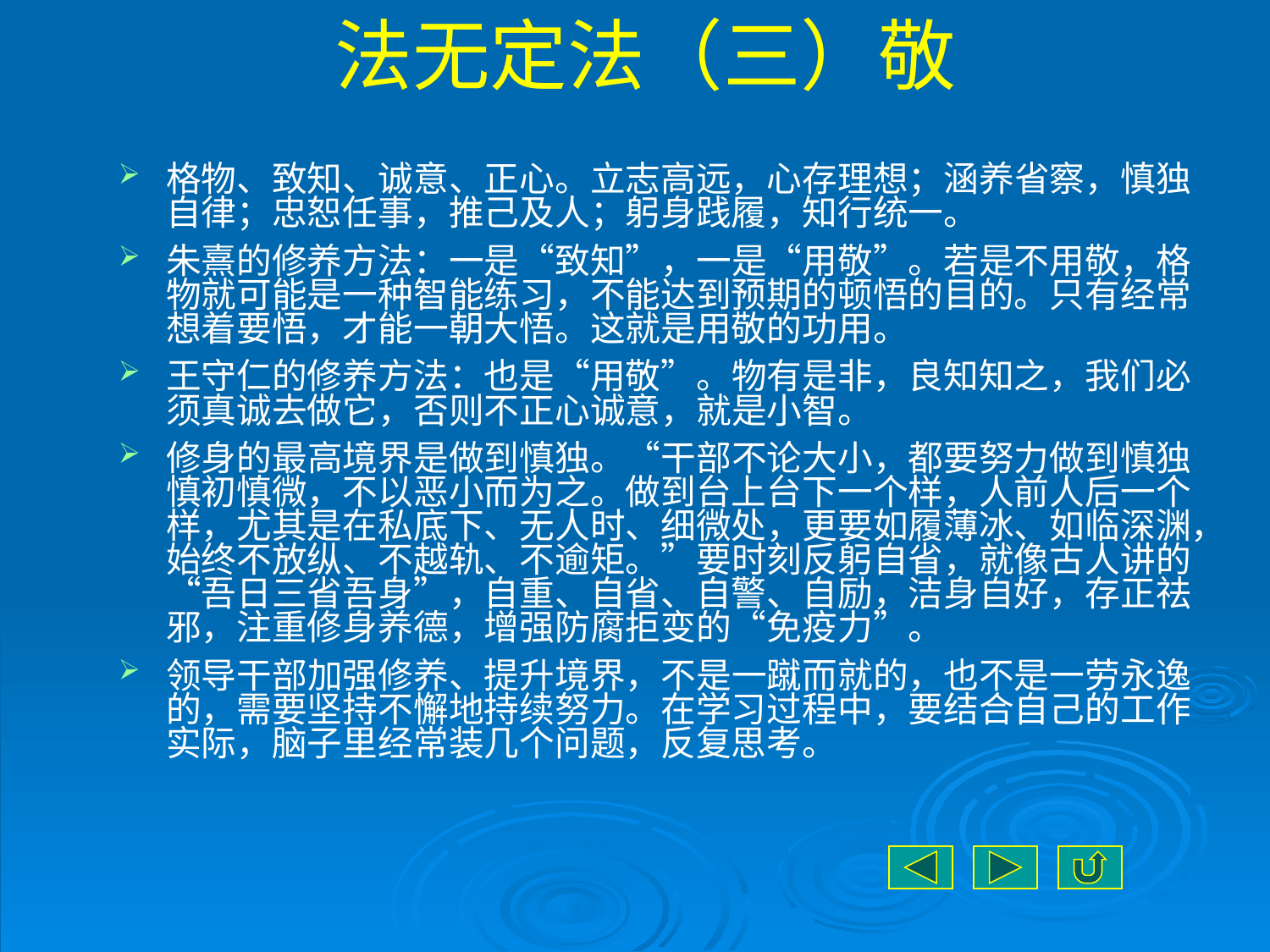

# 法无定法（三）敬
格物、致知、诚意、正心。立志高远，心存理想；涵养省察，慎独自律；忠恕任事，推己及人；躬身践履，知行统一。
朱熹的修养方法：一是“致知”，一是“用敬”。若是不用敬，格物就可能是一种智能练习，不能达到预期的顿悟的目的。只有经常想着要悟，才能一朝大悟。这就是用敬的功用。
王守仁的修养方法：也是“用敬”。物有是非，良知知之，我们必须真诚去做它，否则不正心诚意，就是小智。
修身的最高境界是做到慎独。“干部不论大小，都要努力做到慎独慎初慎微，不以恶小而为之。做到台上台下一个样，人前人后一个样，尤其是在私底下、无人时、细微处，更要如履薄冰、如临深渊，始终不放纵、不越轨、不逾矩。”要时刻反躬自省，就像古人讲的“吾日三省吾身”，自重、自省、自警、自励，洁身自好，存正祛邪，注重修身养德，增强防腐拒变的“免疫力”。
领导干部加强修养、提升境界，不是一蹴而就的，也不是一劳永逸的，需要坚持不懈地持续努力。在学习过程中，要结合自己的工作实际，脑子里经常装几个问题，反复思考。